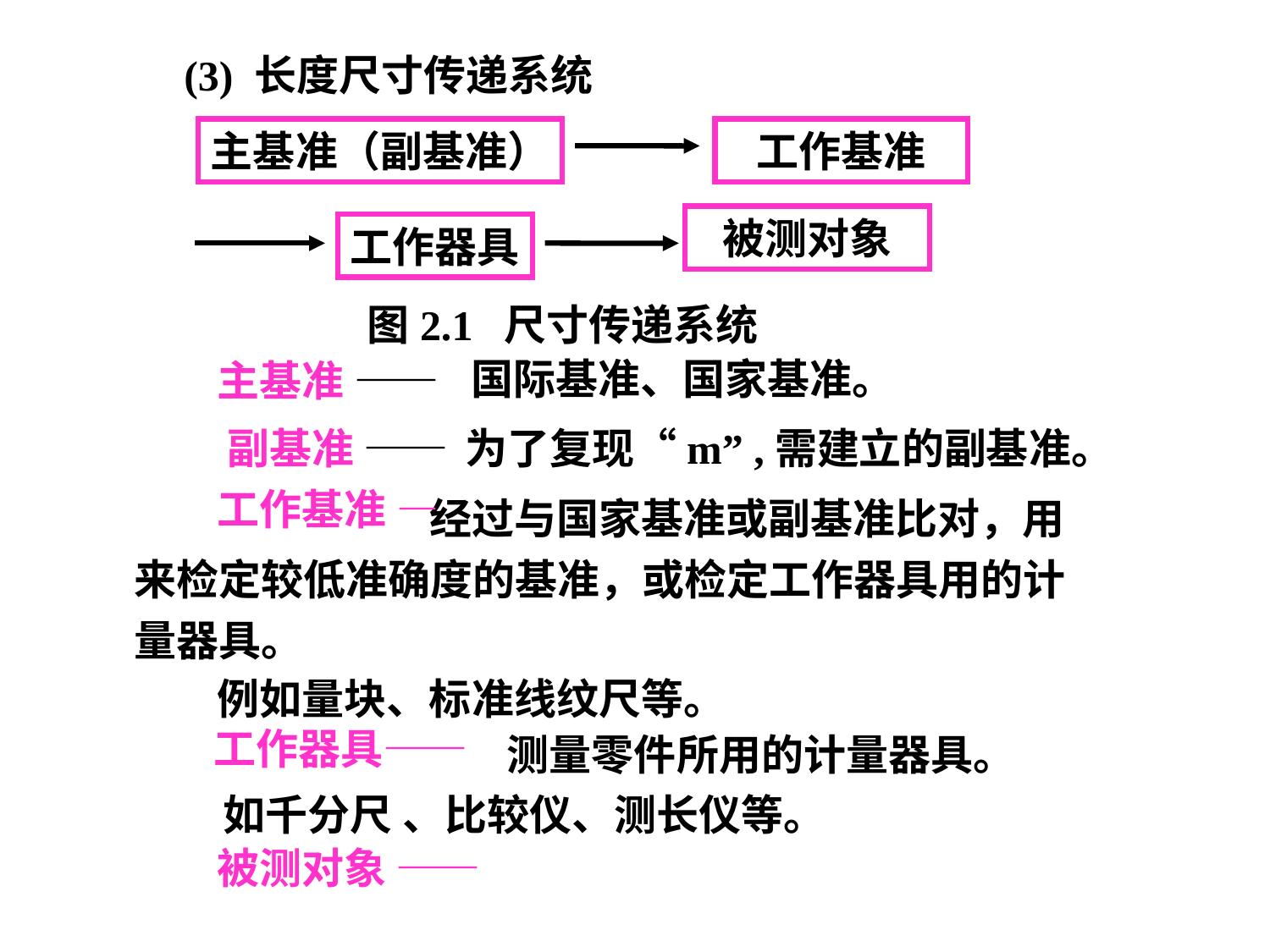

7
(3) 长度尺寸传递系统
主基准（副基准）
工作基准

被测对象
工作器具

图2.1  尺寸传递系统
国际基准、国家基准。
主基准 ——
副基准 ——
为了复现“m” ,需建立的副基准。
                              经过与国家基准或副基准比对，用来检定较低准确度的基准，或检定工作器具用的计量器具。
工作基准 —
例如量块、标准线纹尺等。
 测量零件所用的计量器具。
工作器具——
如千分尺 、比较仪、测长仪等。
被测对象 ——